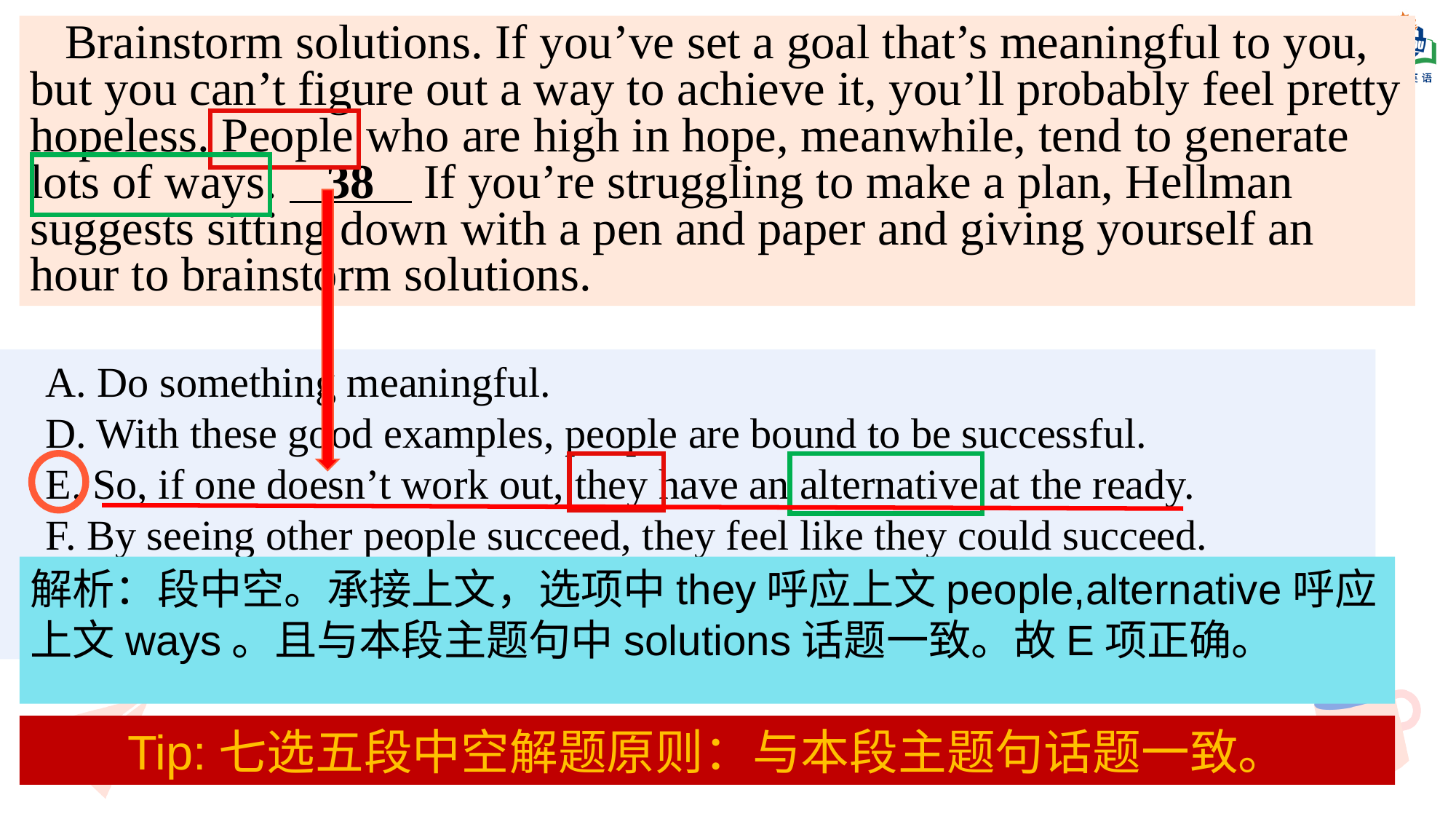

Brainstorm solutions. If you’ve set a goal that’s meaningful to you, but you can’t figure out a way to achieve it, you’ll probably feel pretty hopeless. People who are high in hope, meanwhile, tend to generate lots of ways.    38    If you’re struggling to make a plan, Hellman suggests sitting down with a pen and paper and giving yourself an hour to brainstorm solutions.

A. Do something meaningful.
D. With these good examples, people are bound to be successful.
E. So, if one doesn’t work out, they have an alternative at the ready.
F. By seeing other people succeed, they feel like they could succeed.
G. You and I have this wonderful capacity to play a movie in our head.

解析：段中空。承接上文，选项中they呼应上文people,alternative呼应上文ways。且与本段主题句中solutions话题一致。故E项正确。

Tip:七选五段中空解题原则：与本段主题句话题一致。